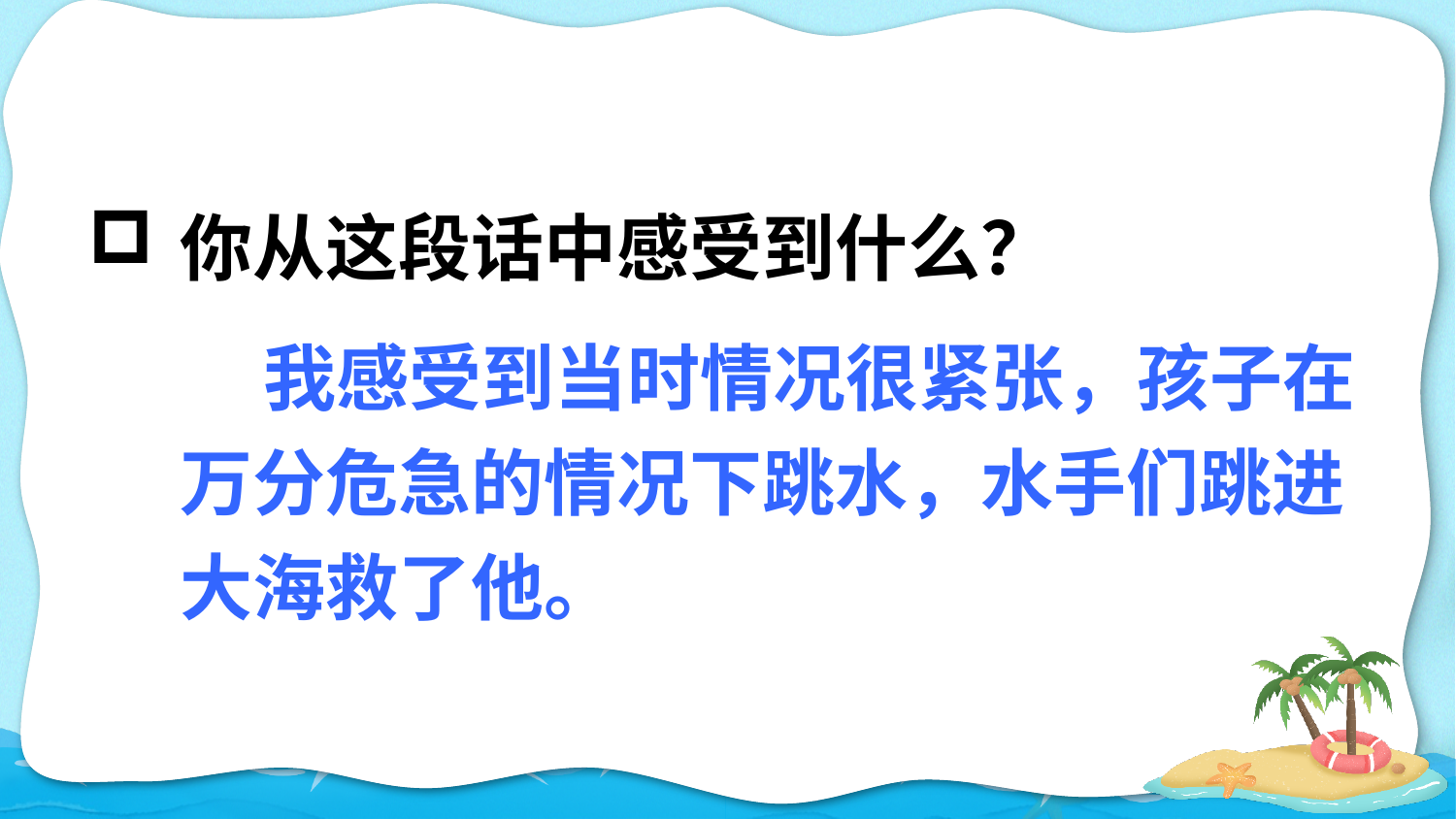

你从这段话中感受到什么？
    我感受到当时情况很紧张，孩子在万分危急的情况下跳水，水手们跳进大海救了他。